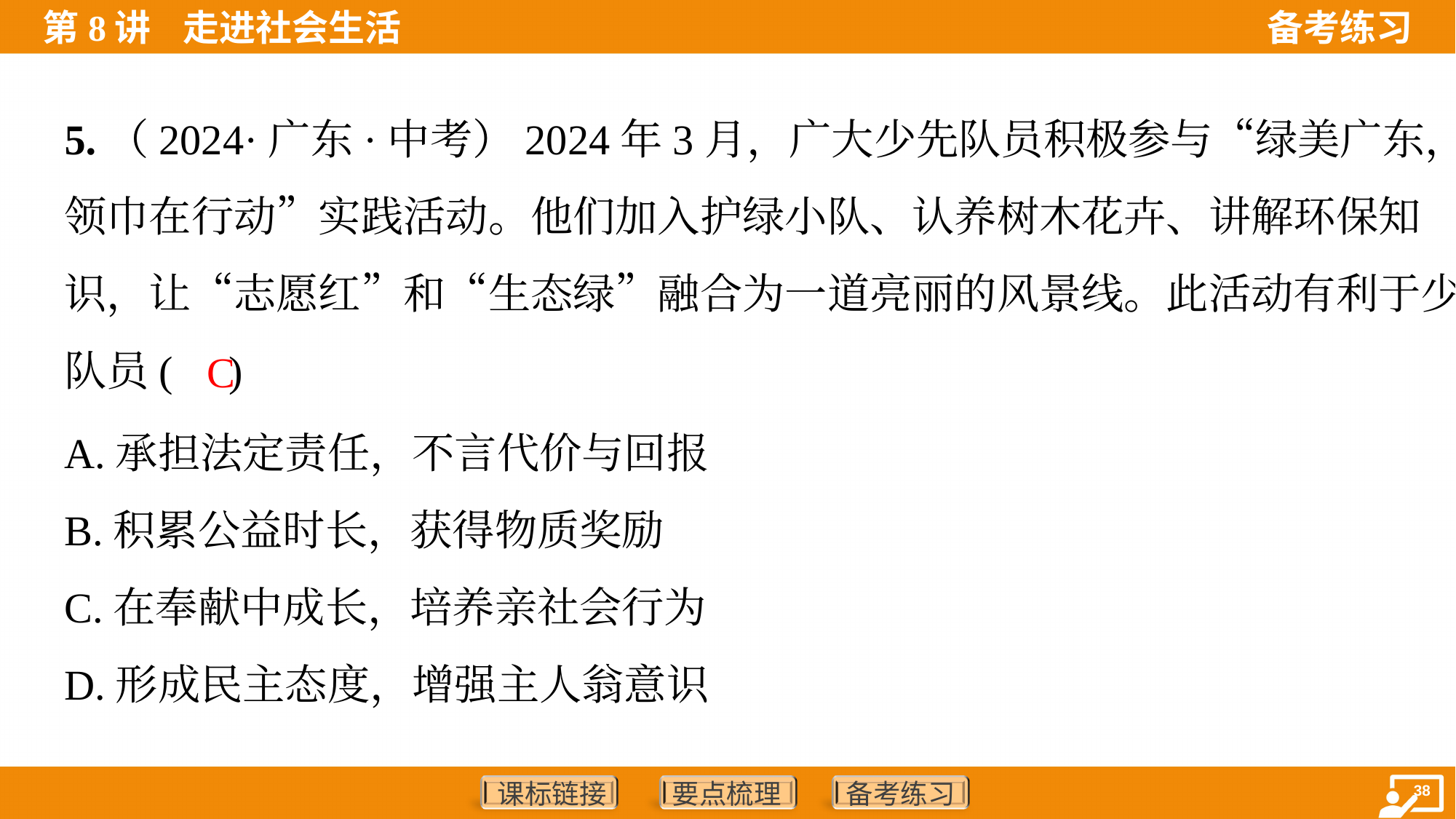

5.（2024·广东·中考）2024年3月，广大少先队员积极参与“绿美广东，红
领巾在行动”实践活动。他们加入护绿小队、认养树木花卉、讲解环保知
识，让“志愿红”和“生态绿”融合为一道亮丽的风景线。此活动有利于少先
队员(     )
C
A.承担法定责任，不言代价与回报
B.积累公益时长，获得物质奖励
C.在奉献中成长，培养亲社会行为
D.形成民主态度，增强主人翁意识